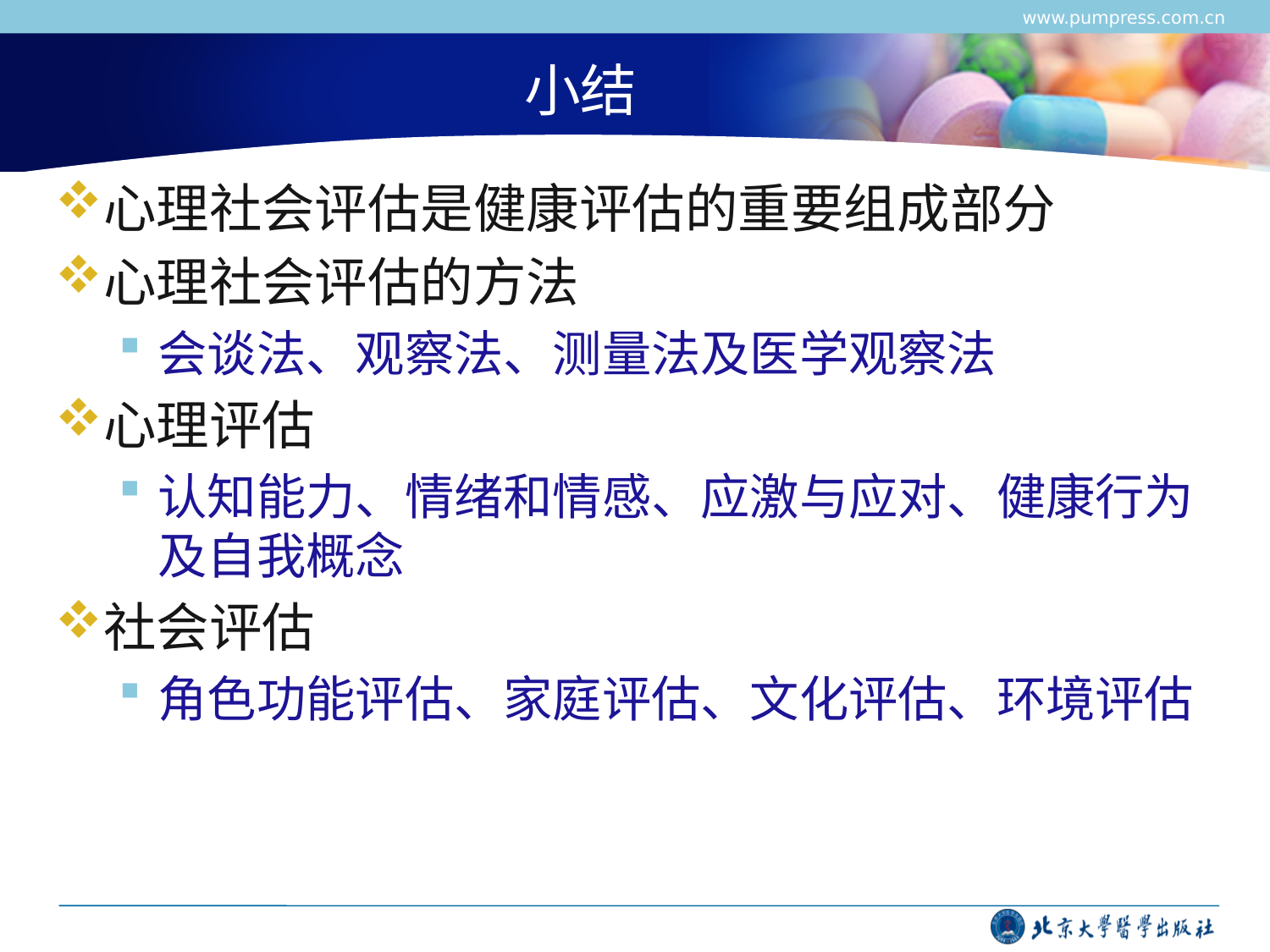

www.pumpress.com.cn
# 小结
心理社会评估是健康评估的重要组成部分
心理社会评估的方法
会谈法、观察法、测量法及医学观察法
心理评估
认知能力、情绪和情感、应激与应对、健康行为及自我概念
社会评估
角色功能评估、家庭评估、文化评估、环境评估